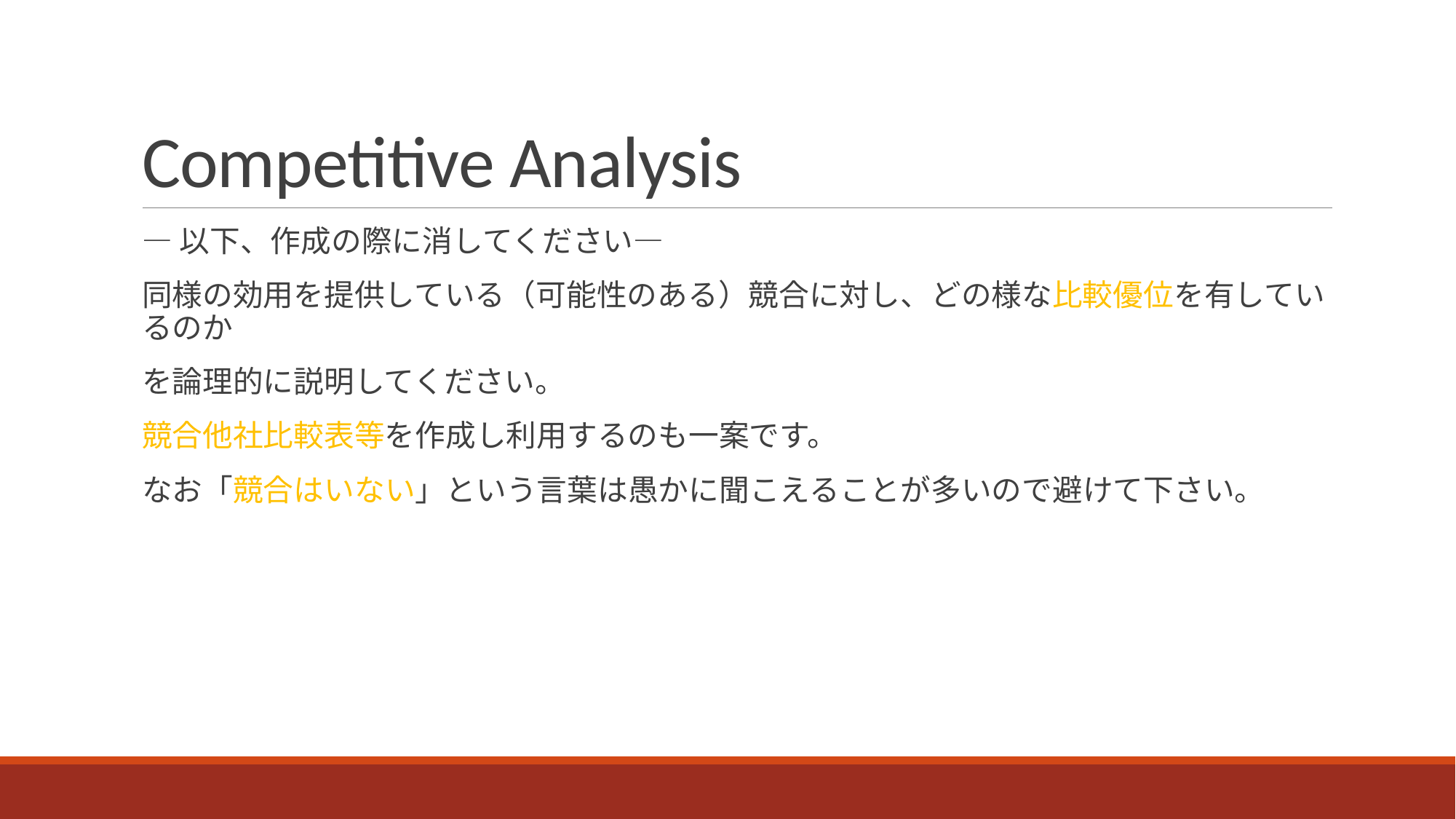

# Competitive Analysis
―以下、作成の際に消してください―
同様の効用を提供している（可能性のある）競合に対し、どの様な比較優位を有しているのか
を論理的に説明してください。
競合他社比較表等を作成し利用するのも一案です。
なお「競合はいない」という言葉は愚かに聞こえることが多いので避けて下さい。